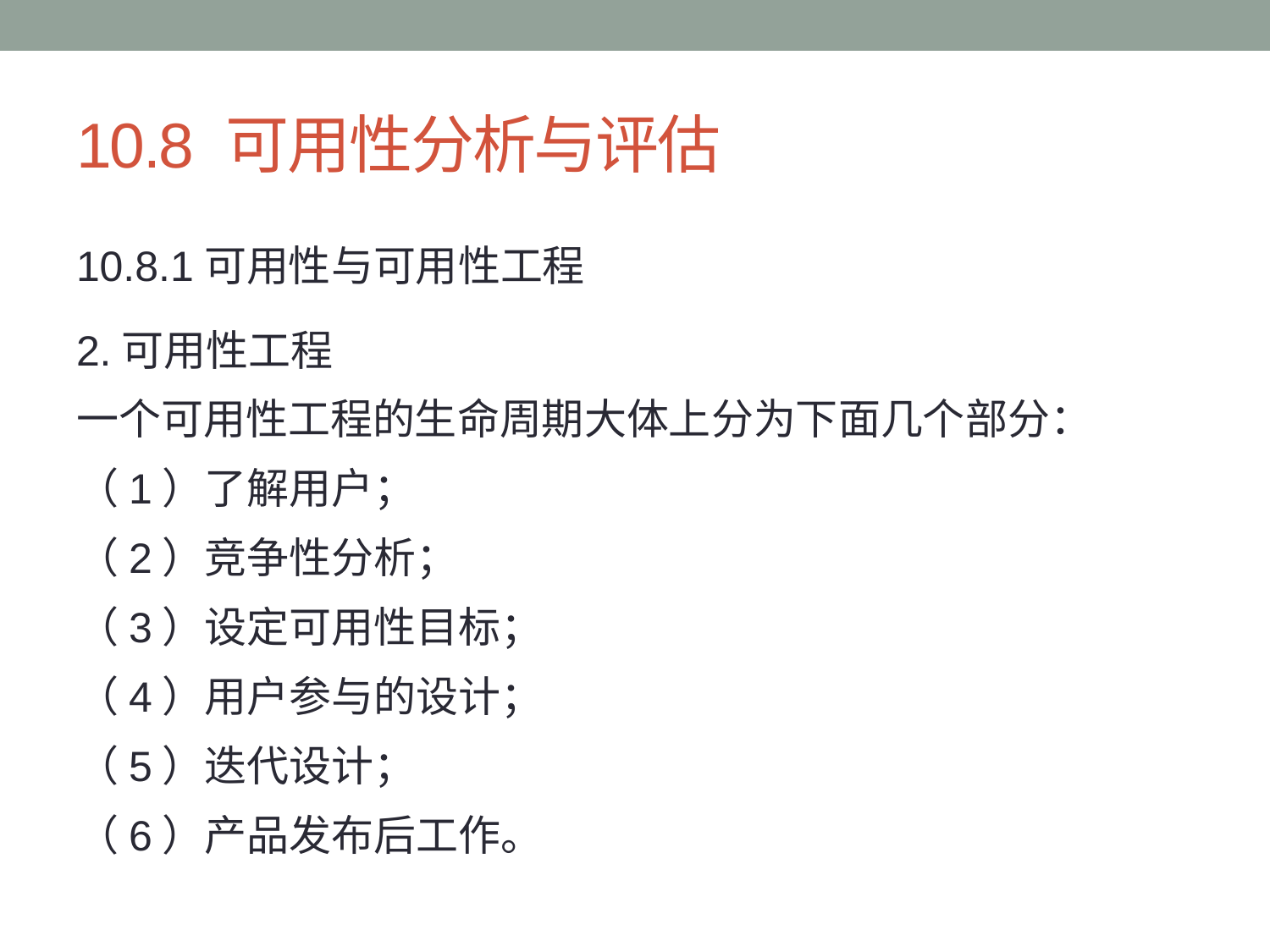

# 10.8 可用性分析与评估
10.8.1可用性与可用性工程
2.可用性工程
一个可用性工程的生命周期大体上分为下面几个部分：
（1）了解用户；
（2）竞争性分析；
（3）设定可用性目标；
（4）用户参与的设计；
（5）迭代设计；
（6）产品发布后工作。